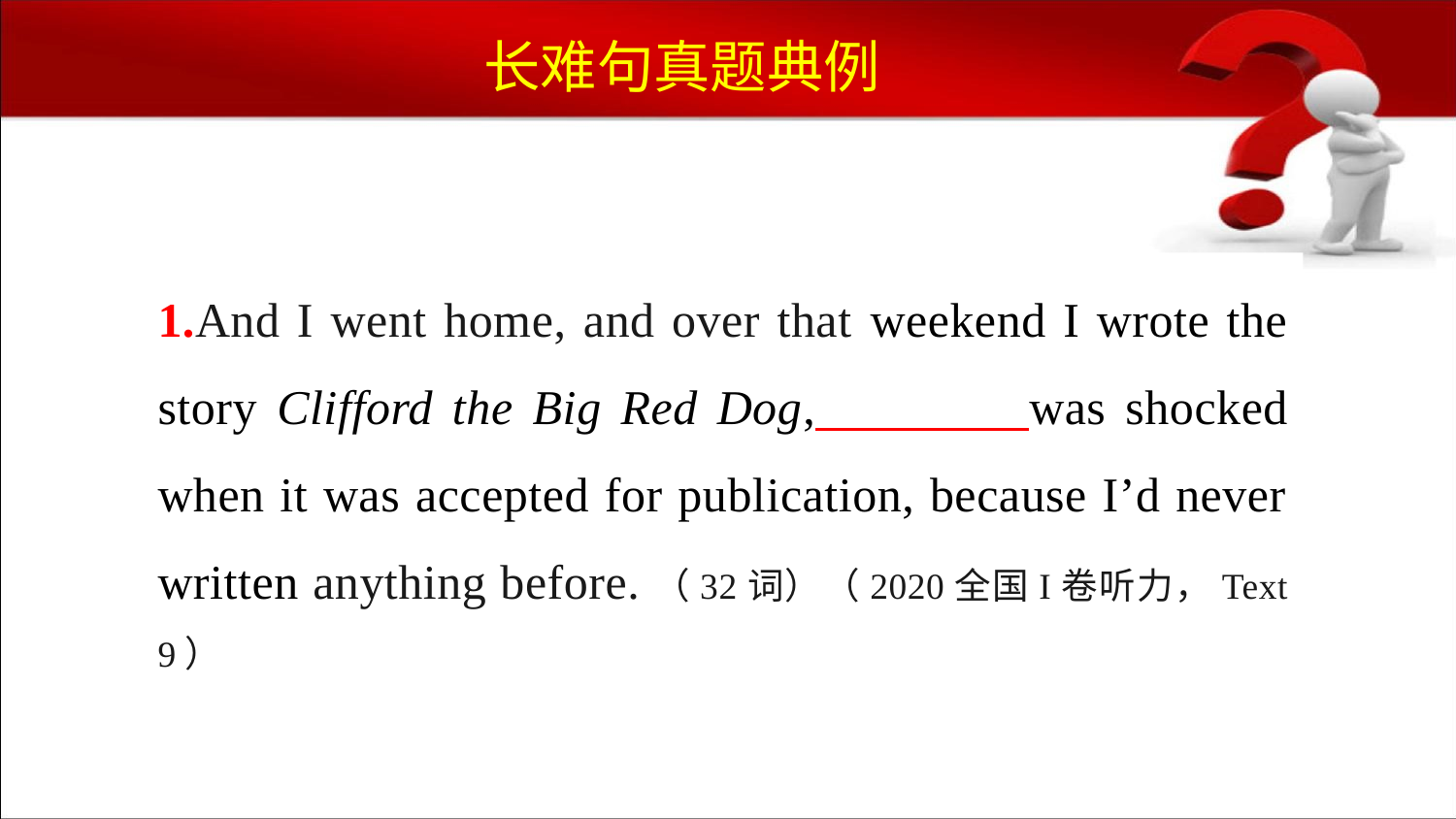

# 长难句真题典例
1.And I went home, and over that weekend I wrote the story Clifford the Big Red Dog,           was shocked when it was accepted for publication, because I’d never written anything before.（32词）（2020全国I卷听力，Text 9）